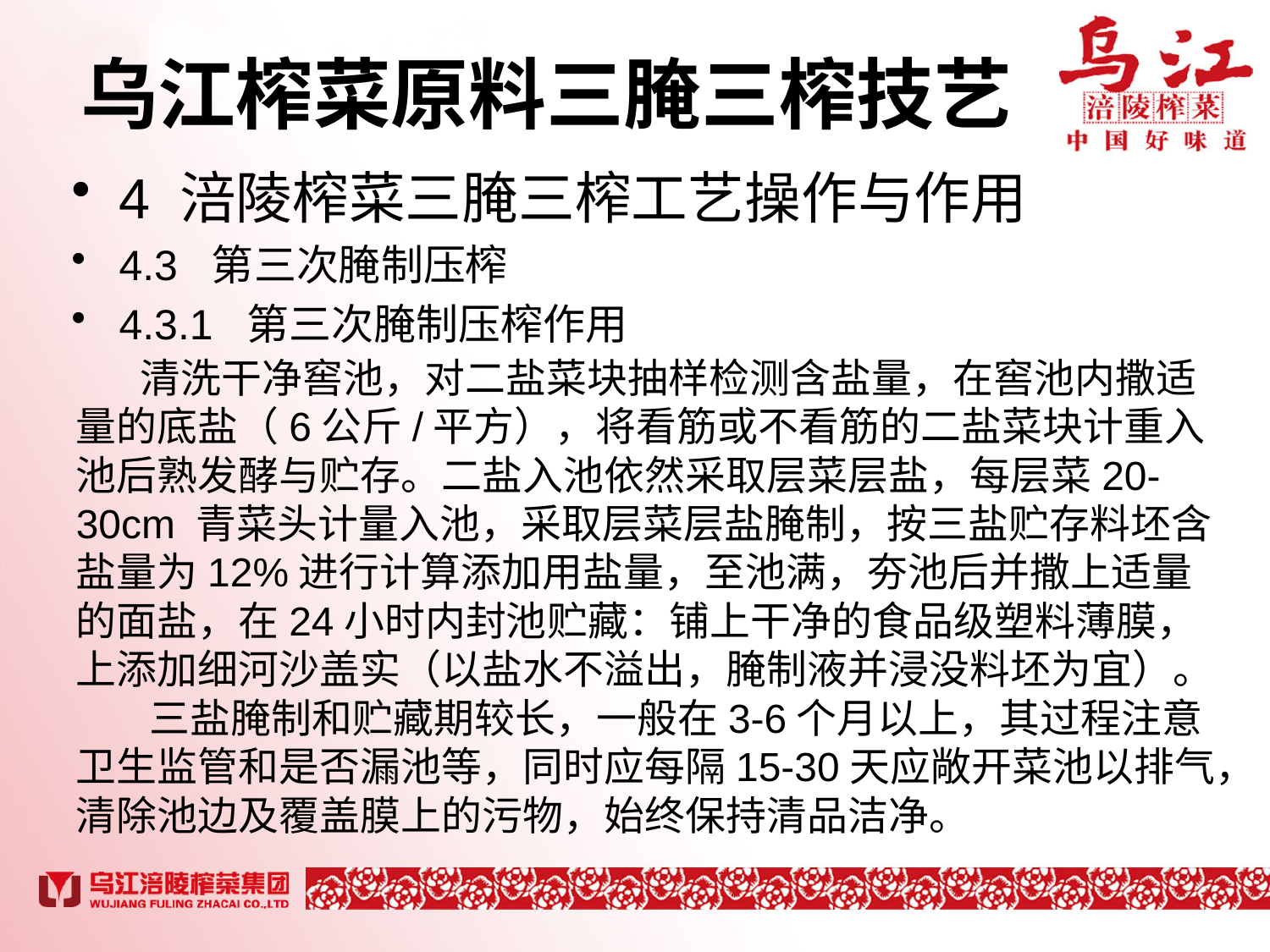

# 乌江榨菜原料三腌三榨技艺
4 涪陵榨菜三腌三榨工艺操作与作用
4.3  第三次腌制压榨
4.3.1  第三次腌制压榨作用
      清洗干净窖池，对二盐菜块抽样检测含盐量，在窖池内撒适量的底盐（6公斤/平方），将看筋或不看筋的二盐菜块计重入池后熟发酵与贮存。二盐入池依然采取层菜层盐，每层菜20-30cm 青菜头计量入池，采取层菜层盐腌制，按三盐贮存料坯含盐量为12%进行计算添加用盐量，至池满，夯池后并撒上适量的面盐，在24小时内封池贮藏：铺上干净的食品级塑料薄膜，上添加细河沙盖实（以盐水不溢出，腌制液并浸没料坯为宜）。
       三盐腌制和贮藏期较长，一般在3-6个月以上，其过程注意卫生监管和是否漏池等，同时应每隔15-30天应敞开菜池以排气，清除池边及覆盖膜上的污物，始终保持清品洁净。